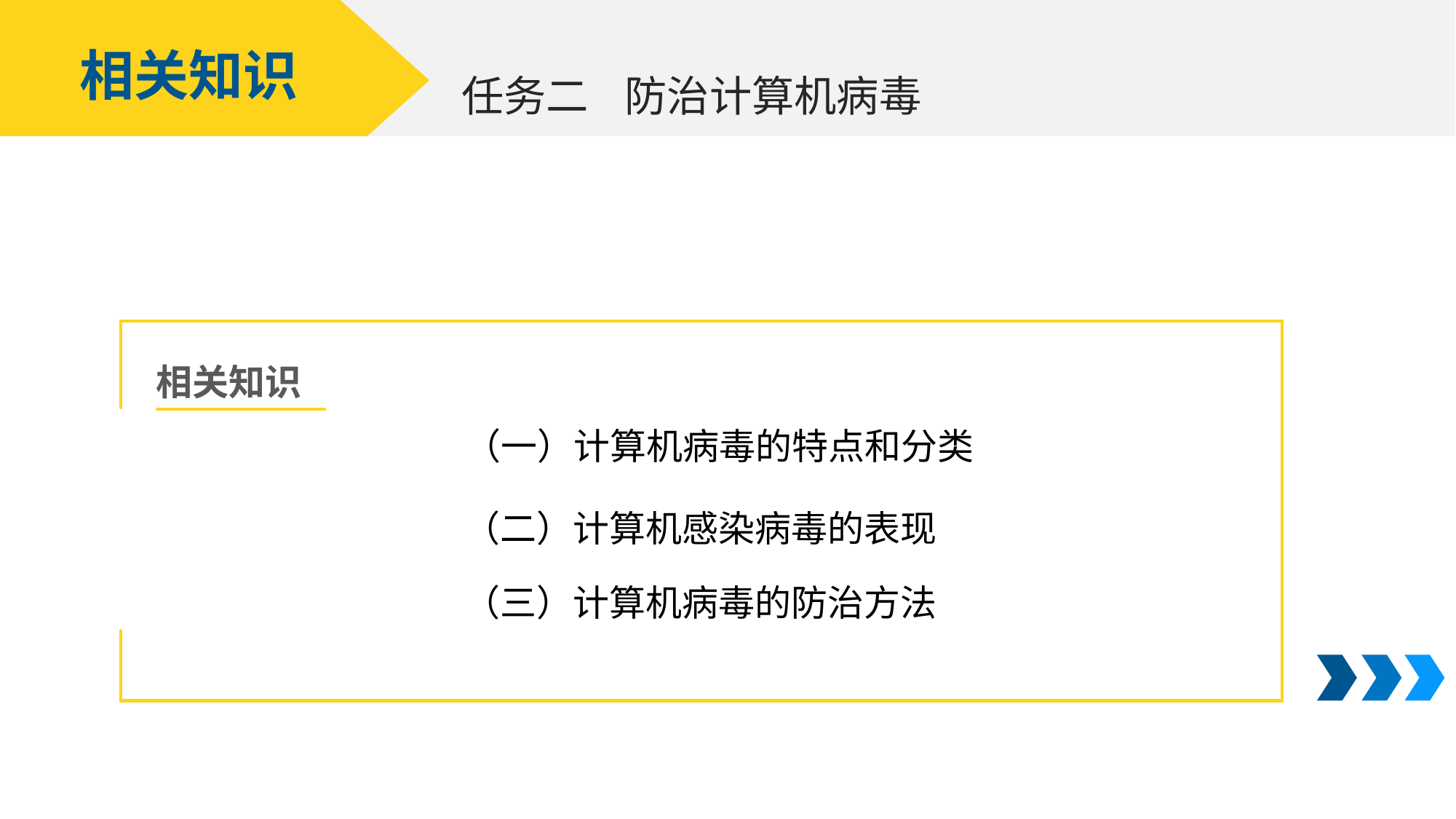

相关知识
防治计算机病毒
任务二

相关知识

（一）计算机病毒的特点和分类
（二）计算机感染病毒的表现
（三）计算机病毒的防治方法